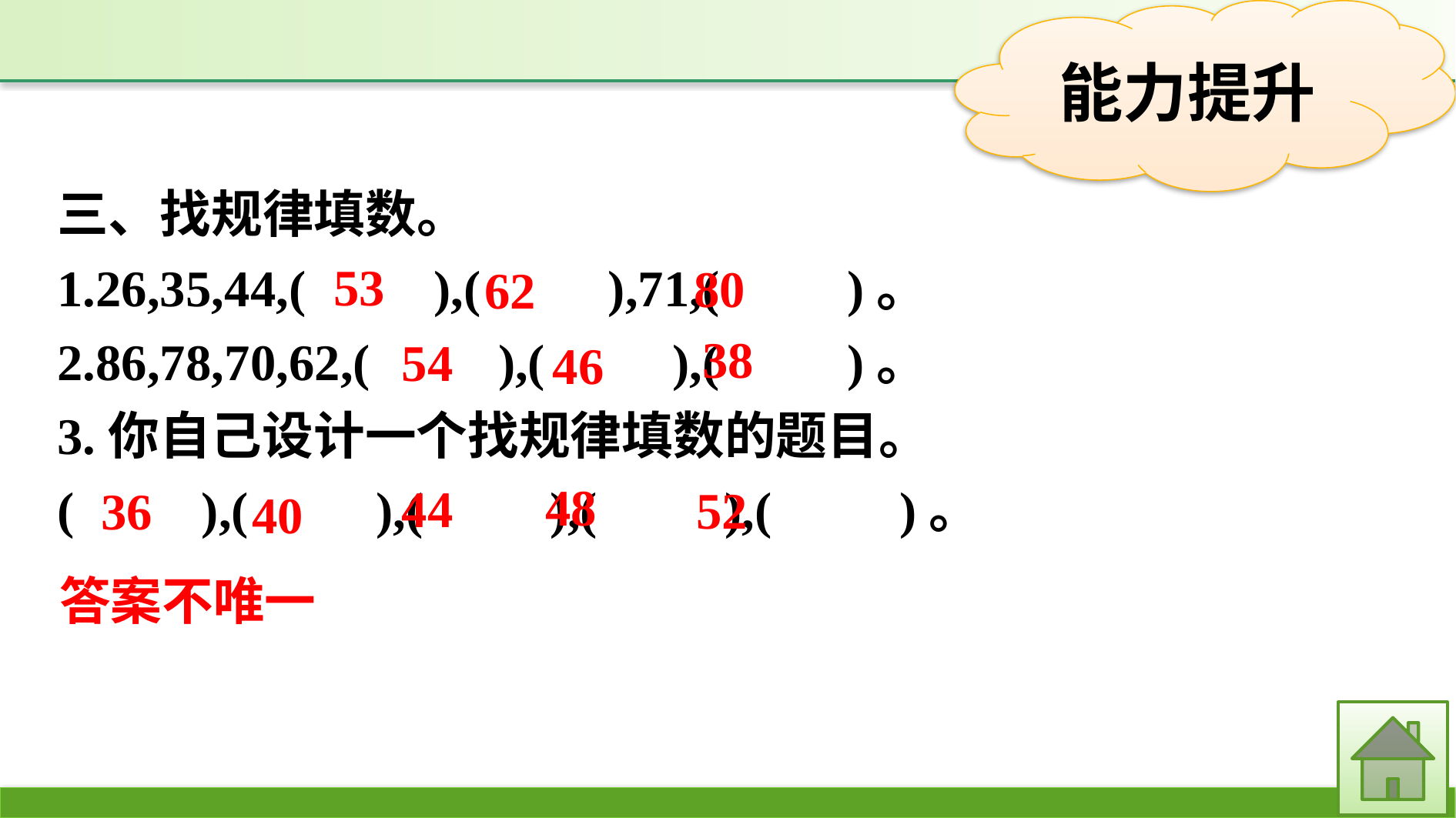

三、找规律填数。
1.26,35,44,(　　),(　　),71,(　　)。
2.86,78,70,62,(　　),(　　),(　　)。
3.你自己设计一个找规律填数的题目。
(　　),(　　),(　　),(　　),(　　)。
53
80
62
38
54
46
48
44
52
36
40
答案不唯一